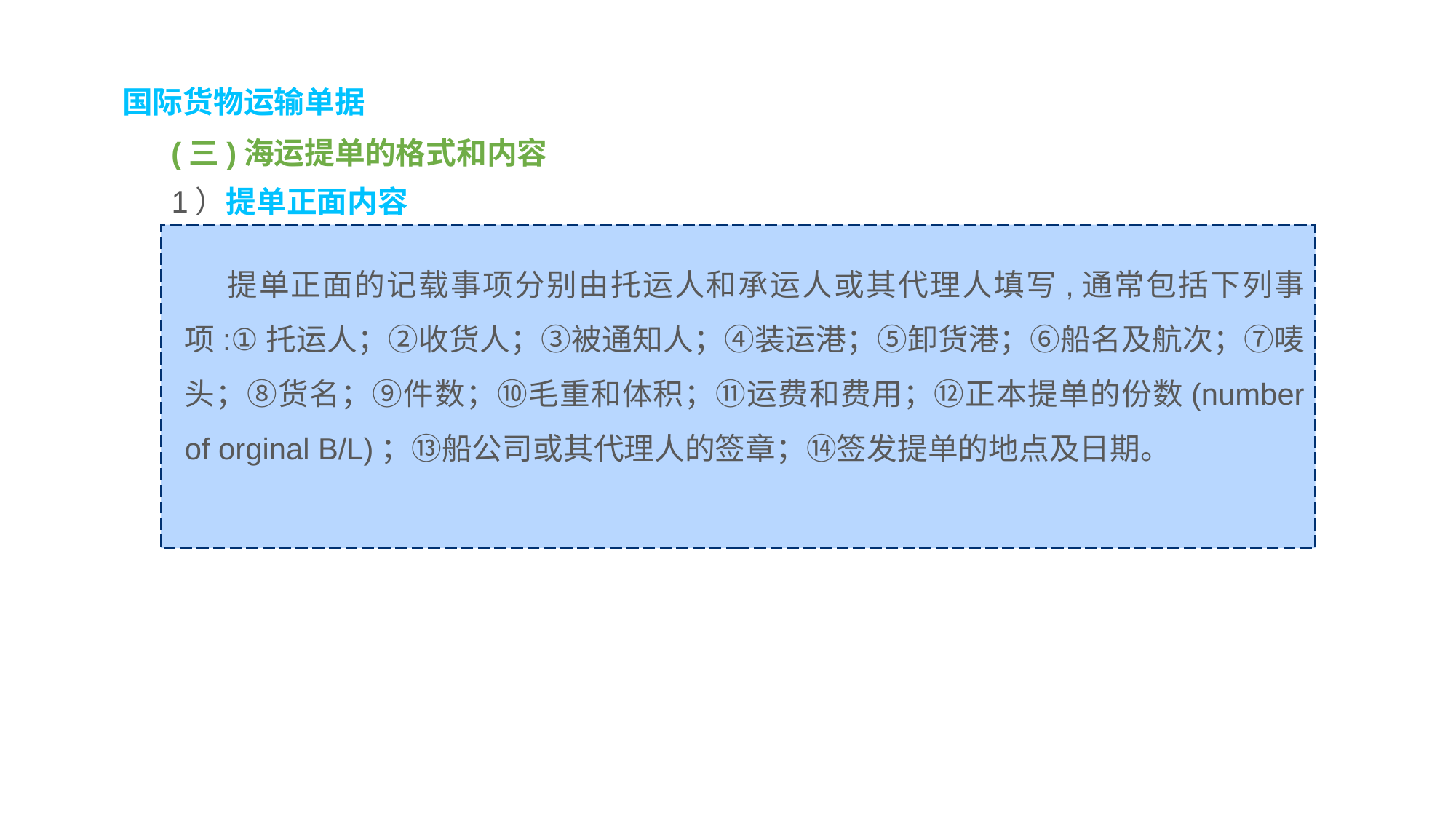

国际货物运输单据
(三)海运提单的格式和内容
1）提单正面内容

    提单正面的记载事项分别由托运人和承运人或其代理人填写,通常包括下列事项:①托运人；②收货人；③被通知人；④装运港；⑤卸货港；⑥船名及航次；⑦唛头；⑧货名；⑨件数；⑩毛重和体积；⑪运费和费用；⑫正本提单的份数(number of orginal B/L)；⑬船公司或其代理人的签章；⑭签发提单的地点及日期。